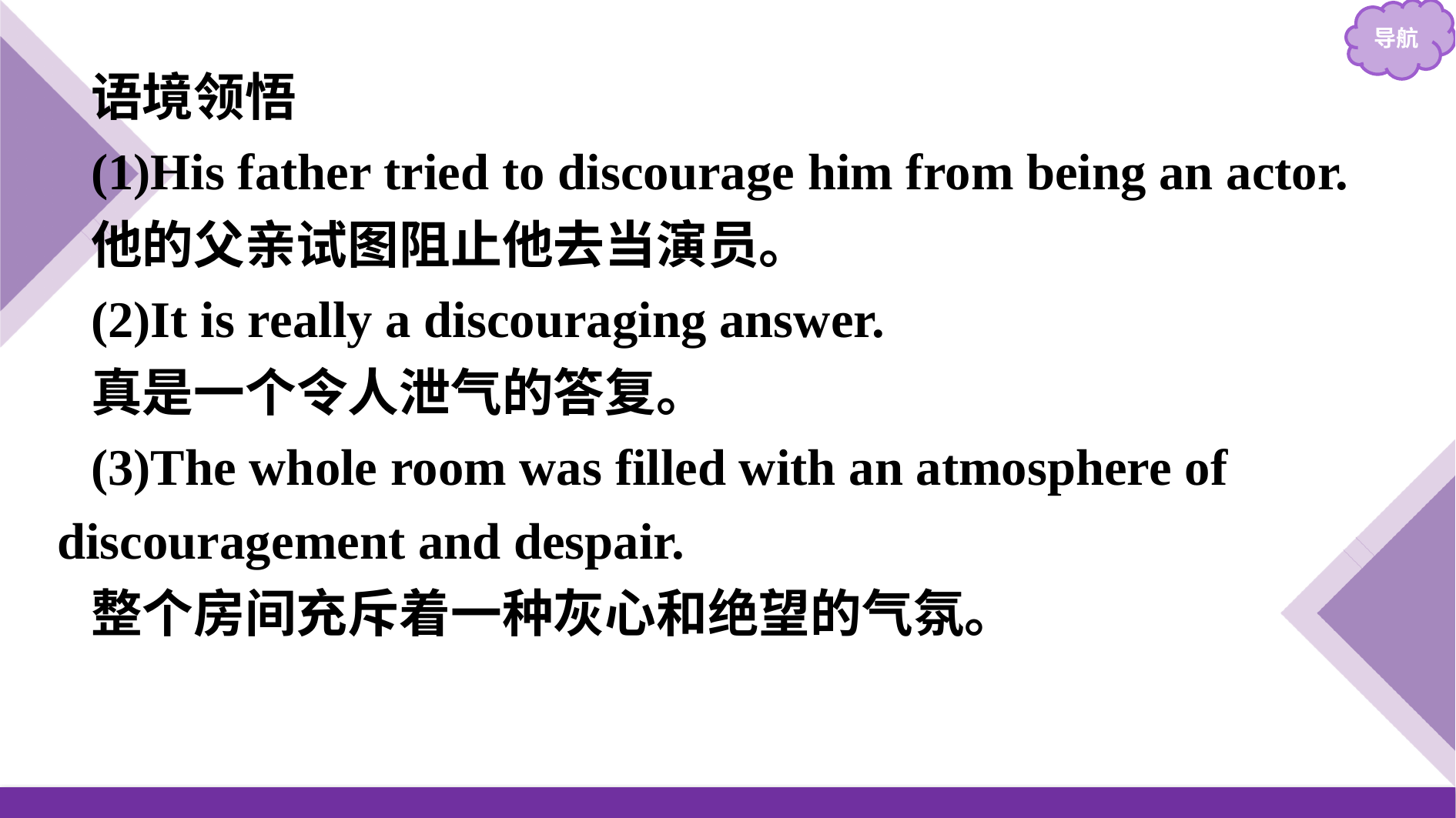

语境领悟
(1)His father tried to discourage him from being an actor.
他的父亲试图阻止他去当演员。
(2)It is really a discouraging answer.
真是一个令人泄气的答复。
(3)The whole room was filled with an atmosphere of discouragement and despair.
整个房间充斥着一种灰心和绝望的气氛。